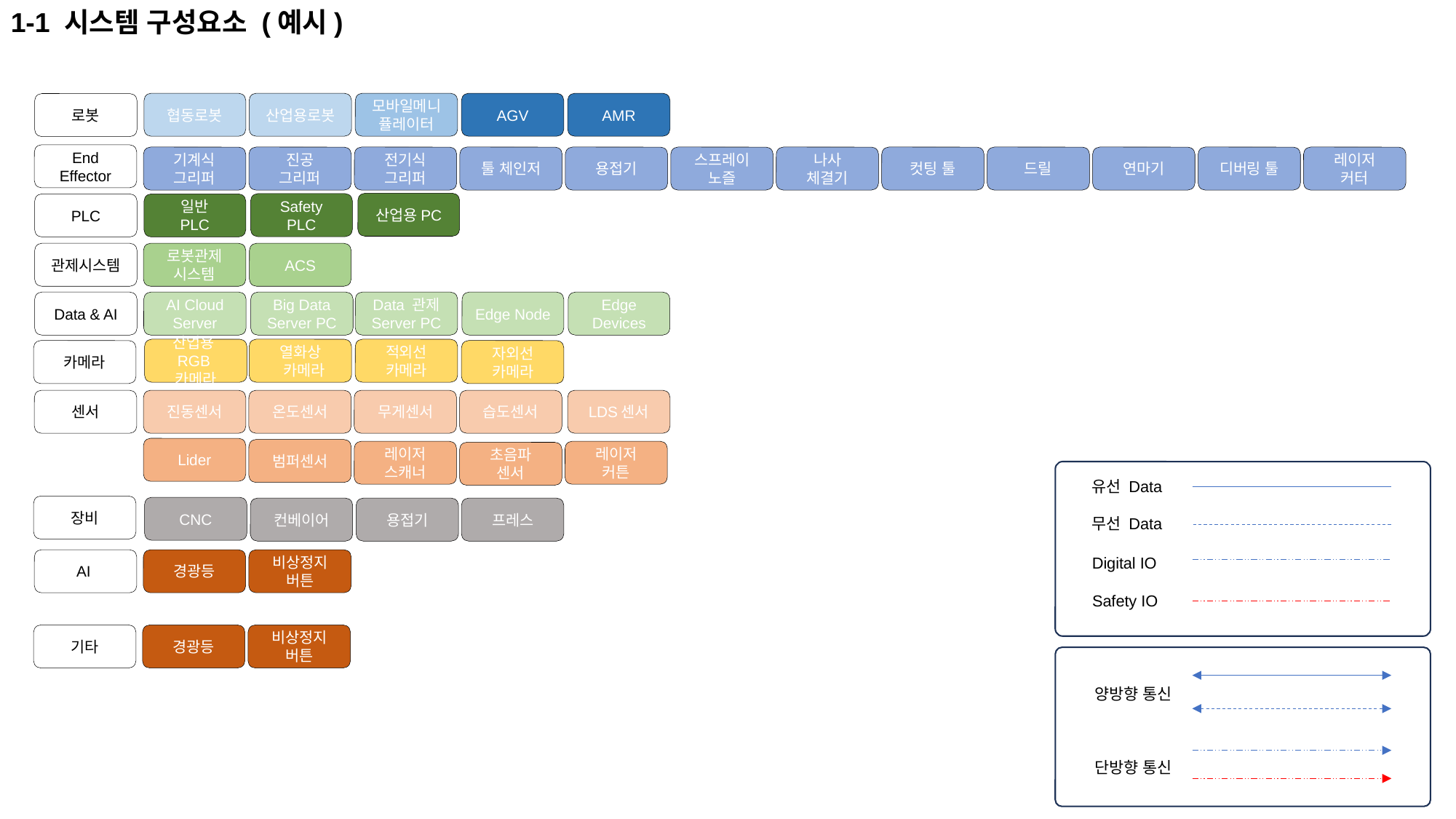

1-1 시스템 구성요소 (예시)
협동로봇
산업용로봇
모바일메니퓰레이터
AGV
AMR
로봇
End Effector
기계식
그리퍼
진공
그리퍼
전기식
그리퍼
툴 체인저
용접기
스프레이
노즐
나사
체결기
컷팅 툴
드릴
연마기
디버링 툴
레이저
커터
산업용PC
Safety
PLC
PLC
일반
PLC
관제시스템
로봇관제 시스템
ACS
Data & AI
AI Cloud Server
Big Data Server PC
Data 관제
Server PC
Edge Node
Edge
Devices
산업용RGB카메라
열화상
 카메라
적외선
카메라
카메라
자외선
카메라
센서
진동센서
온도센서
무게센서
습도센서
LDS센서
Lider
범퍼센서
레이저
스캐너
레이저
커튼
초음파
센서

유선 Data
무선 Data
Digital IO
Safety IO
장비
CNC
컨베이어
용접기
프레스
AI
경광등
비상정지
버튼
기타
경광등
비상정지
버튼

양방향 통신
단방향 통신